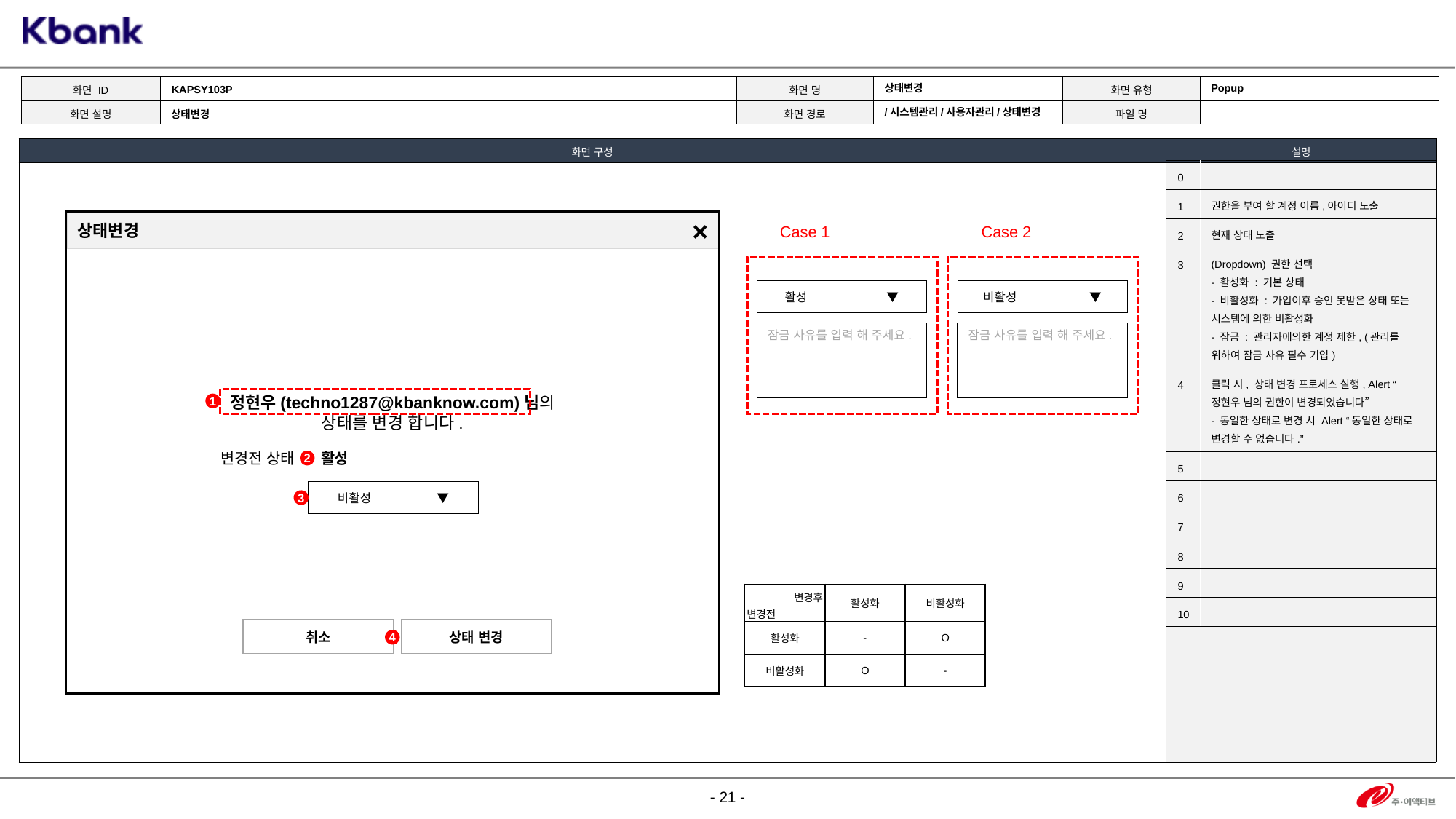

KAPSY103P
Popup
상태변경
/시스템관리/사용자관리/상태변경

상태변경
| 0 |  |
| --- | --- |
| 1 | 권한을 부여 할 계정 이름,아이디 노출 |
| 2 | 현재 상태 노출 |
| 3 | (Dropdown) 권한 선택 - 활성화 : 기본 상태 - 비활성화 : 가입이후 승인 못받은 상태 또는 시스템에 의한 비활성화 - 잠금 : 관리자에의한 계정 제한, (관리를 위하여 잠금 사유 필수 기입) |
| 4 | 클릭 시, 상태 변경 프로세스 실행, Alert “정현우 님의 권한이 변경되었습니다” - 동일한 상태로 변경 시 Alert “동일한 상태로 변경할 수 없습니다.” |
| 5 |  |
| 6 |  |
| 7 |  |
| 8 |  |
| 9 |  |
| 10 |  |

상태변경
×
Case 1
Case 2

활성                       ▼
비활성                     ▼
잠금 사유를 입력 해 주세요.
잠금 사유를 입력 해 주세요.
정현우(techno1287@kbanknow.com)님의
상태를 변경 합니다.

1
변경전 상태
활성
2
비활성                   ▼
3
| 변경후 변경전 | 활성화 | 비활성화 |
| --- | --- | --- |
| 활성화 | - | O |
| 비활성화 | O | - |
취소
상태 변경
4